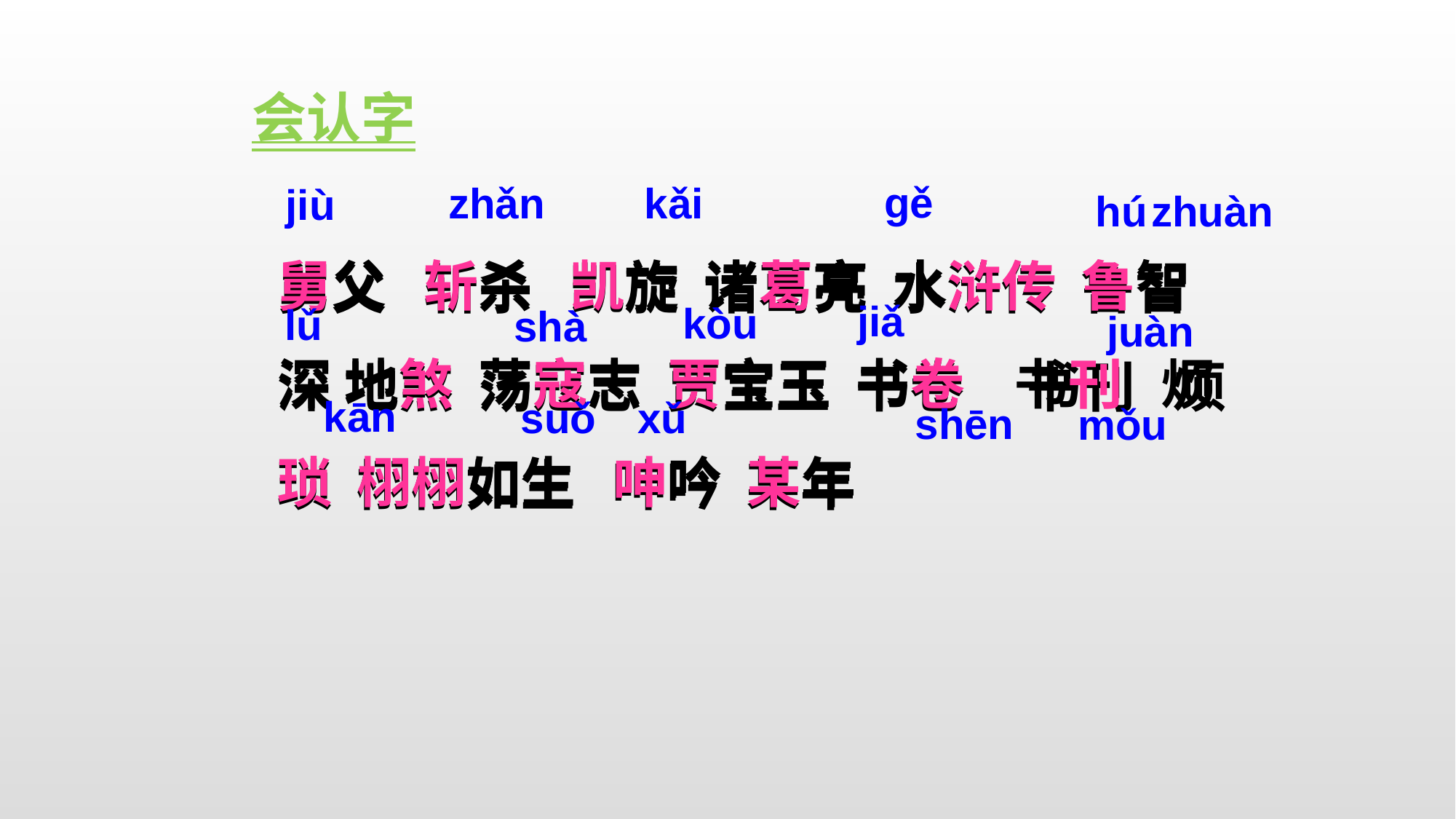

会认字
ɡě
zhǎn
kǎi
jiù
hú
zhuàn
舅父   斩杀   凯旋  诸葛亮  水浒传  鲁智深 地煞  荡寇志  贾宝玉  书卷    书刊   烦琐  栩栩如生   呻吟  某年

舅父   斩杀   凯旋  诸葛亮  水浒传  鲁智深 地煞  荡寇志  贾宝玉  书卷     书刊   烦琐  栩栩如生   呻吟  某年
jiǎ
kòu
lǔ
shà
juàn
kān
suǒ
xǔ
shēn
mǒu